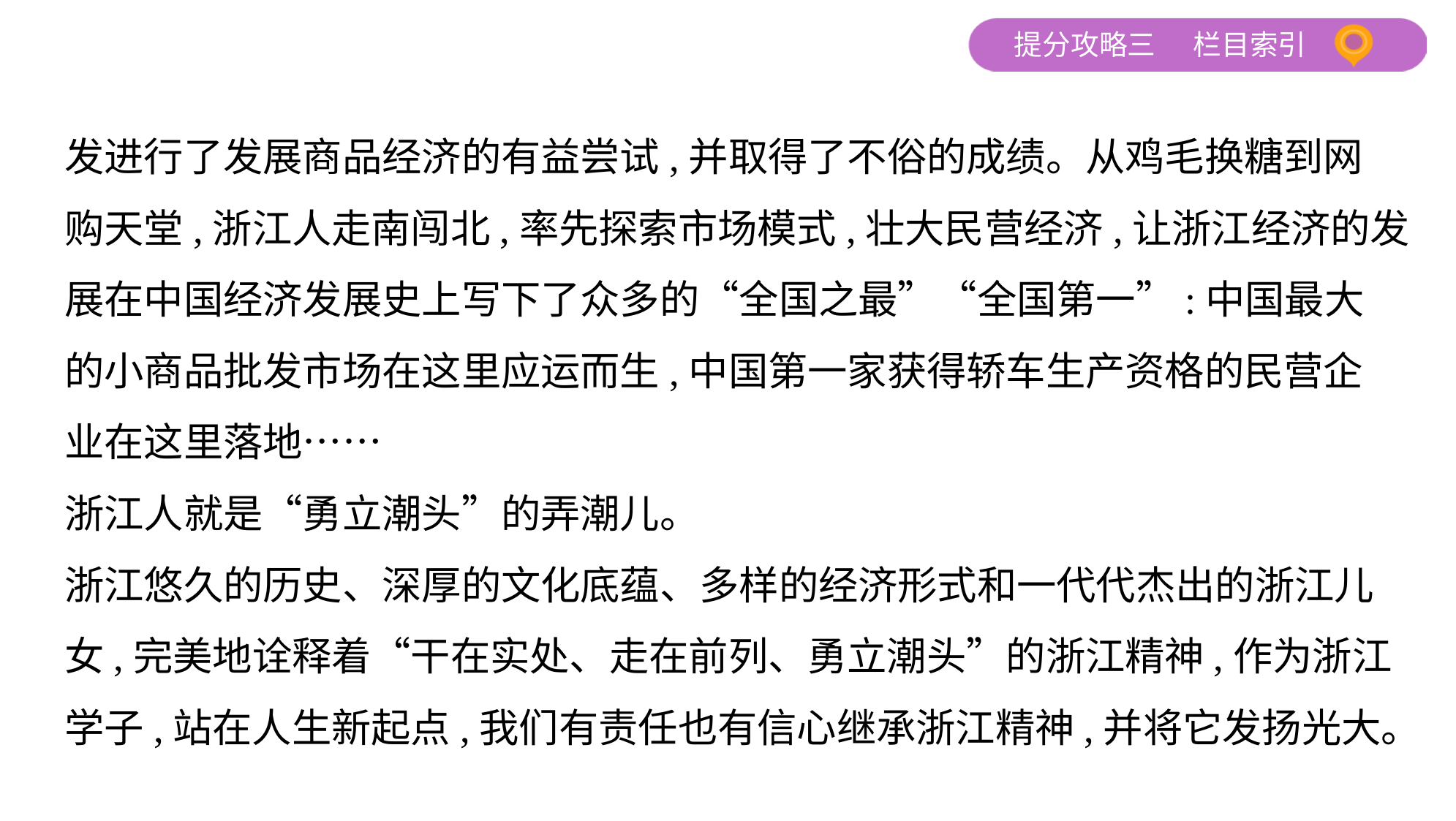

发进行了发展商品经济的有益尝试,并取得了不俗的成绩。从鸡毛换糖到网
购天堂,浙江人走南闯北,率先探索市场模式,壮大民营经济,让浙江经济的发
展在中国经济发展史上写下了众多的“全国之最”“全国第一”:中国最大
的小商品批发市场在这里应运而生,中国第一家获得轿车生产资格的民营企
业在这里落地……
浙江人就是“勇立潮头”的弄潮儿。
浙江悠久的历史、深厚的文化底蕴、多样的经济形式和一代代杰出的浙江儿女,完美地诠释着“干在实处、走在前列、勇立潮头”的浙江精神,作为浙江学子,站在人生新起点,我们有责任也有信心继承浙江精神,并将它发扬光大。